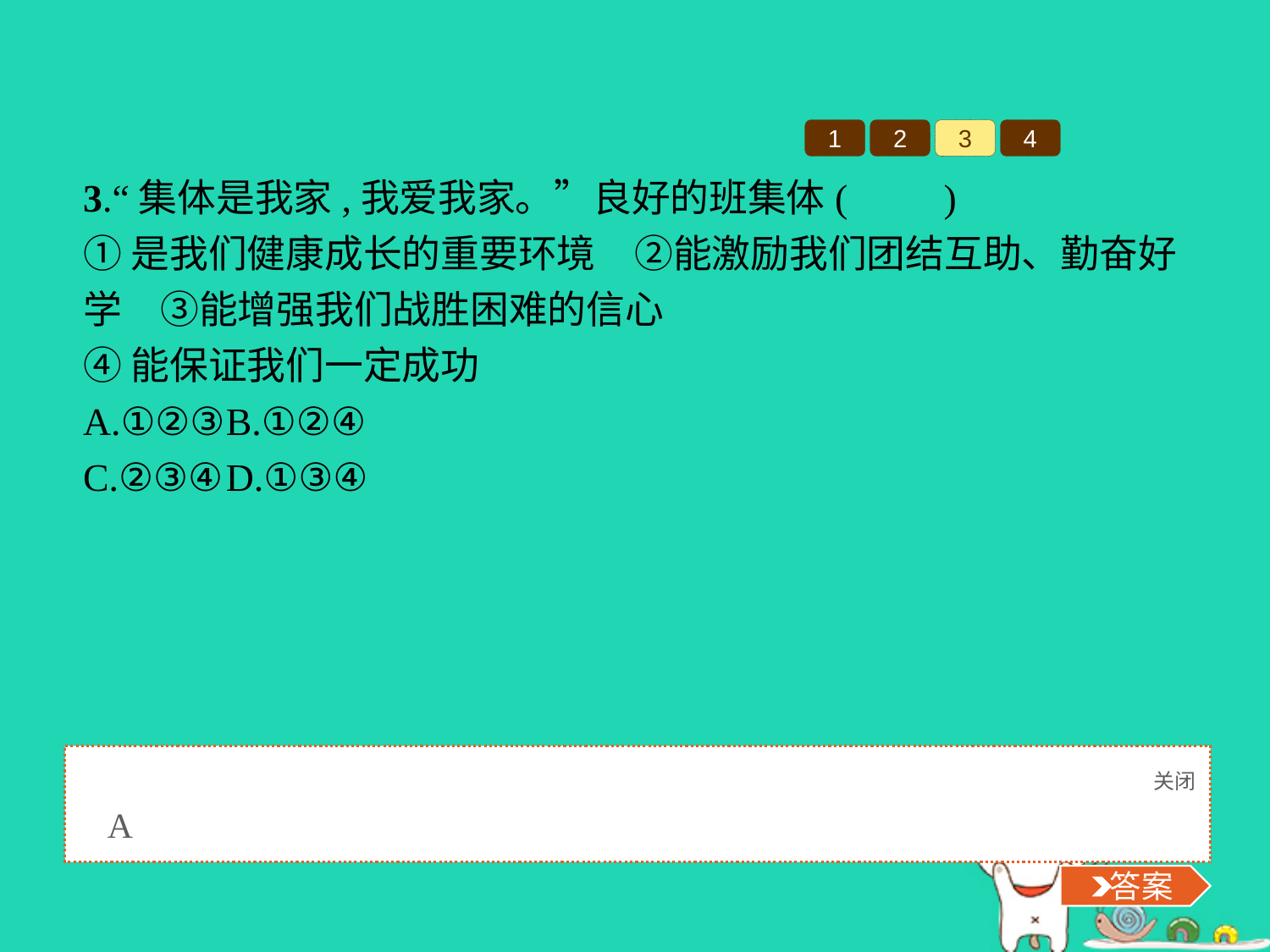

1
2
3
4
3.“集体是我家,我爱我家。”良好的班集体(　　)
①是我们健康成长的重要环境　②能激励我们团结互助、勤奋好学　③能增强我们战胜困难的信心
④能保证我们一定成功
A.①②③	B.①②④
C.②③④	D.①③④

关闭
  答案

A
  答案